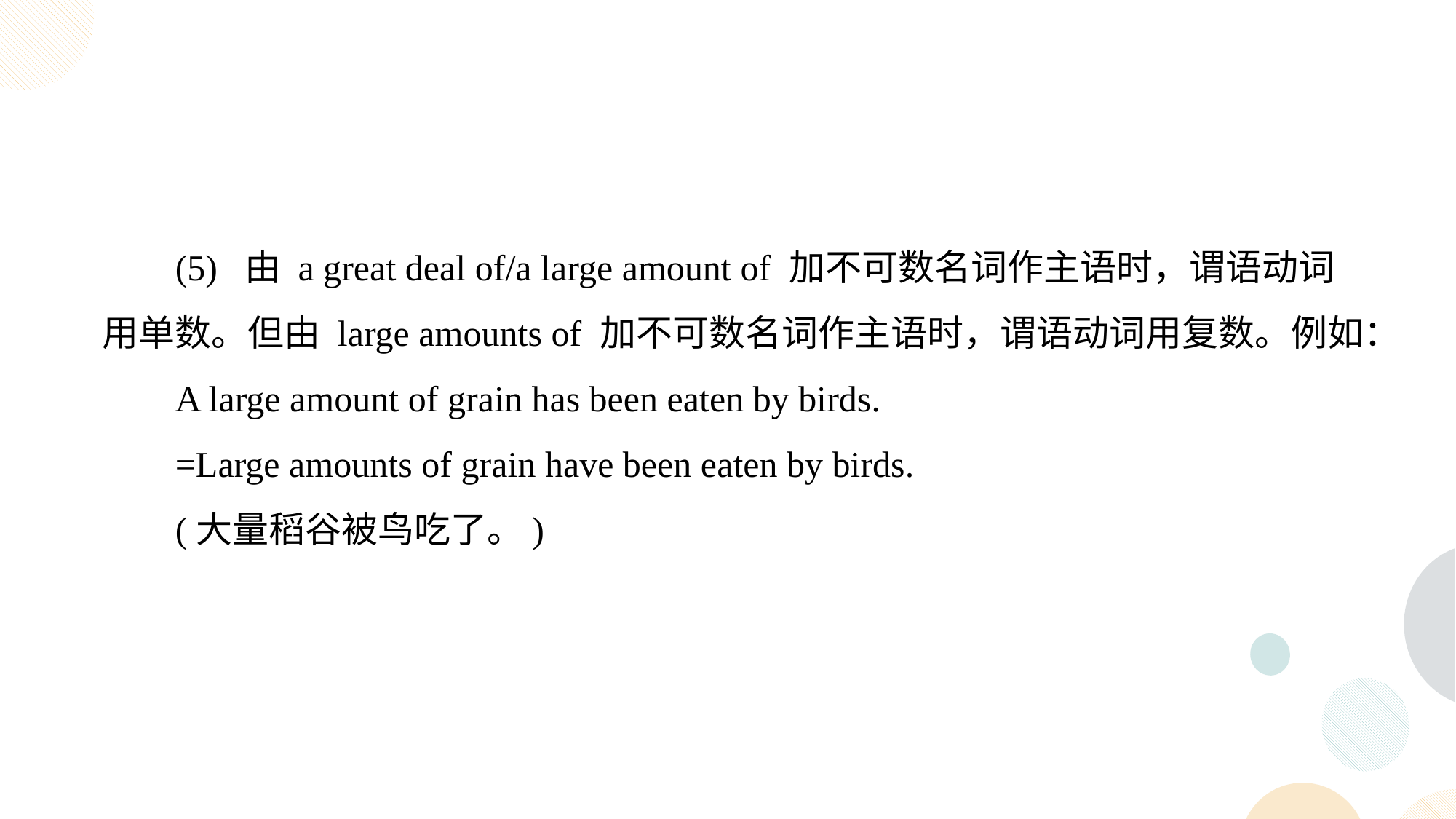

(5)  由 a great deal of/a large amount of 加不可数名词作主语时，谓语动词用单数。但由 large amounts of 加不可数名词作主语时，谓语动词用复数。例如：
A large amount of grain has been eaten by birds.
=Large amounts of grain have been eaten by birds.
(大量稻谷被鸟吃了。)